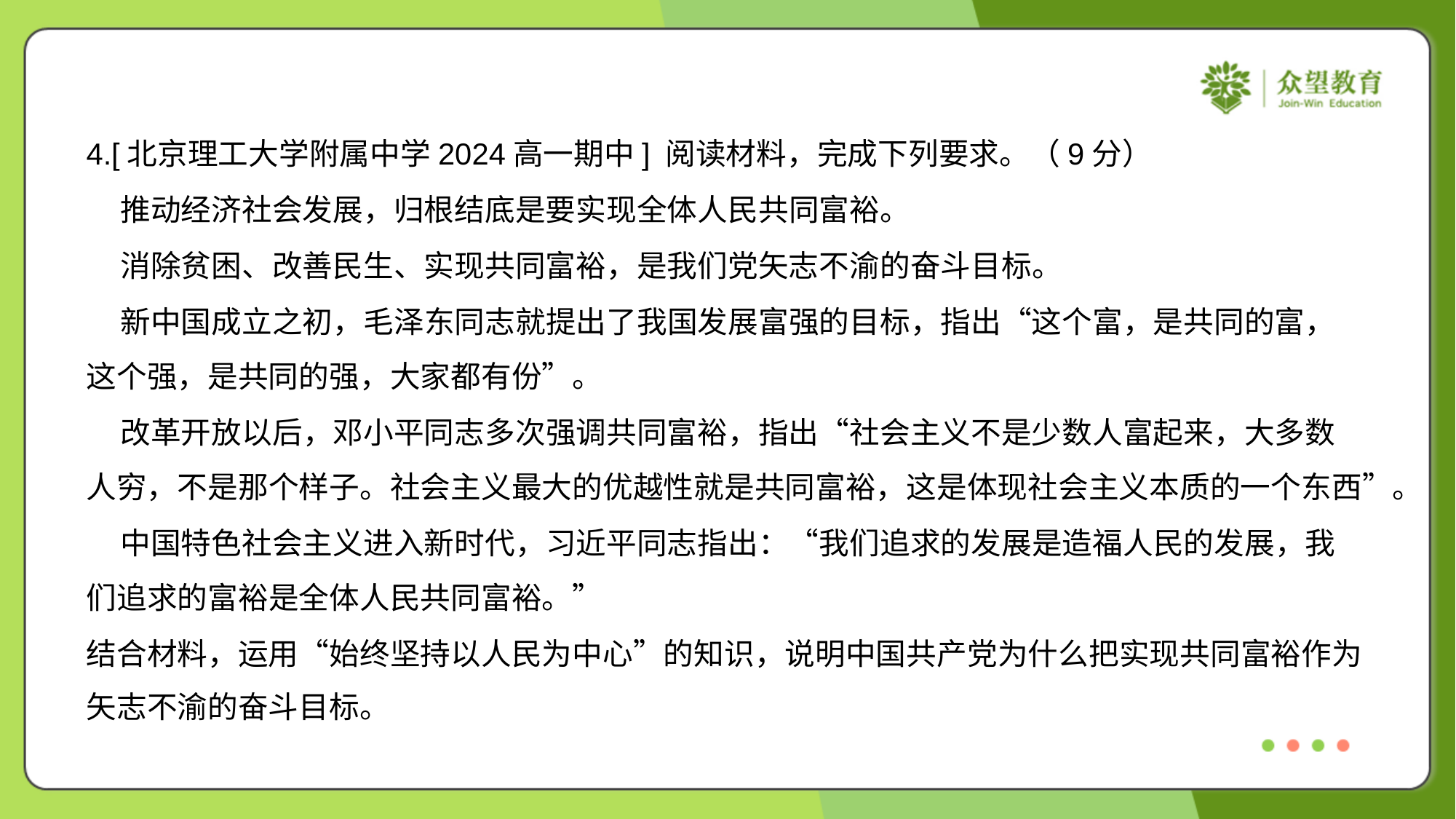

4.[北京理工大学附属中学2024高一期中] 阅读材料，完成下列要求。（9分）
    推动经济社会发展，归根结底是要实现全体人民共同富裕。
    消除贫困、改善民生、实现共同富裕，是我们党矢志不渝的奋斗目标。
    新中国成立之初，毛泽东同志就提出了我国发展富强的目标，指出“这个富，是共同的富，
这个强，是共同的强，大家都有份”。
    改革开放以后，邓小平同志多次强调共同富裕，指出“社会主义不是少数人富起来，大多数
人穷，不是那个样子。社会主义最大的优越性就是共同富裕，这是体现社会主义本质的一个东西”。
    中国特色社会主义进入新时代，习近平同志指出：“我们追求的发展是造福人民的发展，我
们追求的富裕是全体人民共同富裕。”
结合材料，运用“始终坚持以人民为中心”的知识，说明中国共产党为什么把实现共同富裕作为
矢志不渝的奋斗目标。